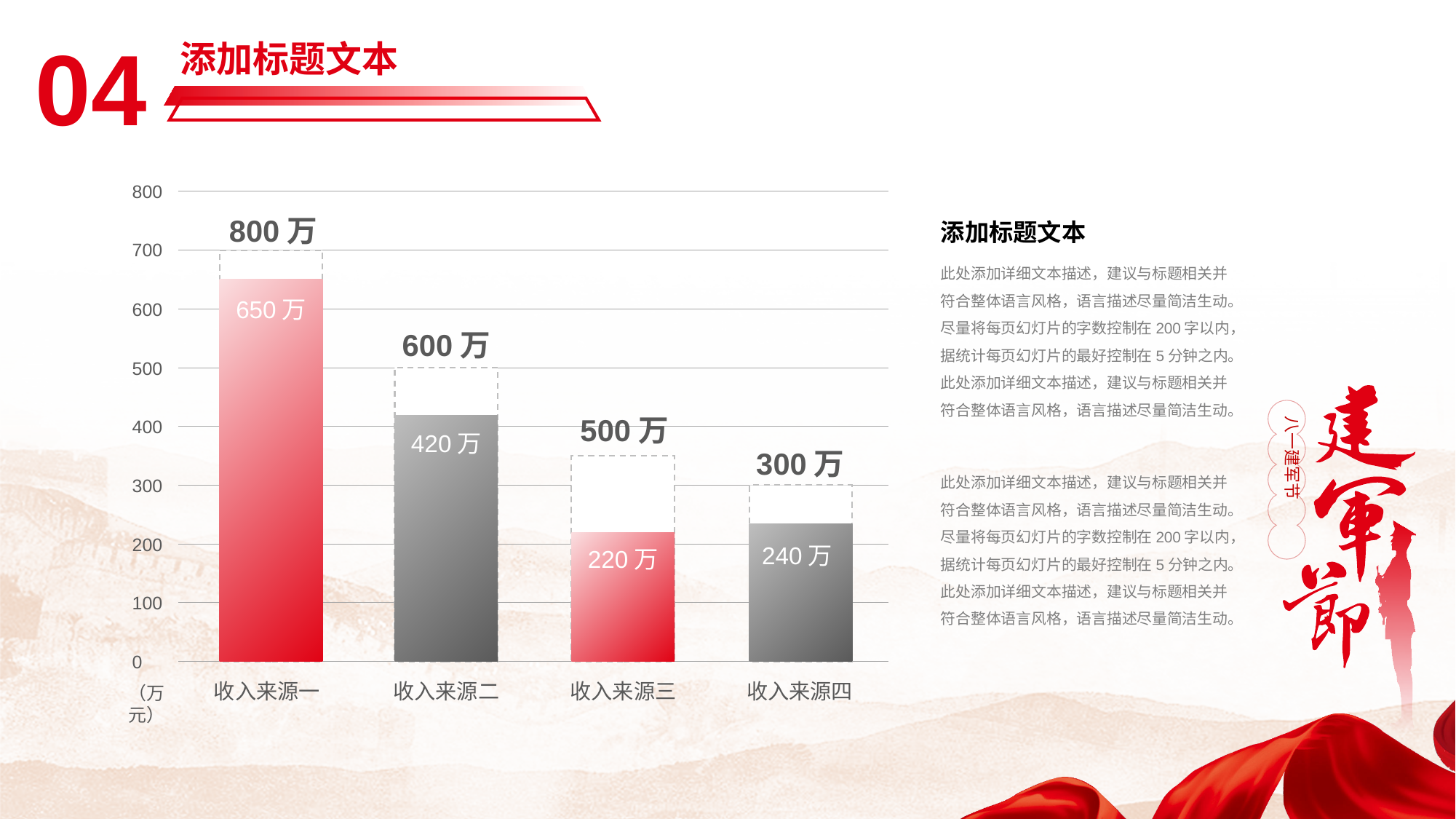

04
添加标题文本
800
800万
添加标题文本
此处添加详细文本描述，建议与标题相关并符合整体语言风格，语言描述尽量简洁生动。尽量将每页幻灯片的字数控制在200字以内，据统计每页幻灯片的最好控制在5分钟之内。此处添加详细文本描述，建议与标题相关并符合整体语言风格，语言描述尽量简洁生动。
此处添加详细文本描述，建议与标题相关并符合整体语言风格，语言描述尽量简洁生动。尽量将每页幻灯片的字数控制在200字以内，据统计每页幻灯片的最好控制在5分钟之内。此处添加详细文本描述，建议与标题相关并符合整体语言风格，语言描述尽量简洁生动。
700

650万
600
600万
500

500万
400

420万
300万

300

200

240万
220万
100
0
收入来源一
收入来源二
收入来源三
收入来源四
（万元）